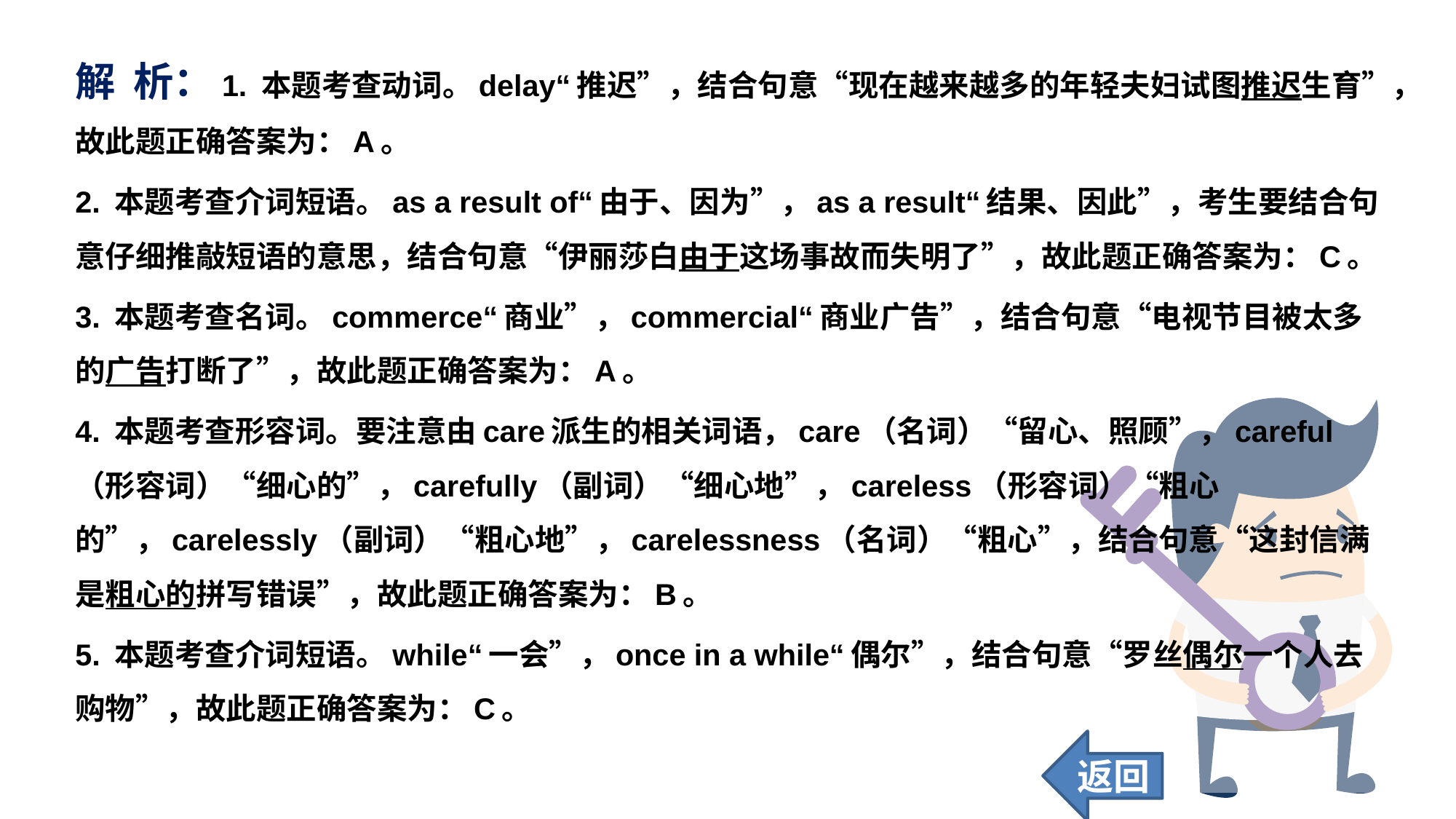

解  析：1. 本题考查动词。delay“推迟”，结合句意“现在越来越多的年轻夫妇试图推迟生育”，故此题正确答案为：A。
2. 本题考查介词短语。as a result of“由于、因为”，as a result“结果、因此”，考生要结合句意仔细推敲短语的意思，结合句意“伊丽莎白由于这场事故而失明了”，故此题正确答案为：C。
3. 本题考查名词。commerce“商业”，commercial“商业广告”，结合句意“电视节目被太多的广告打断了”，故此题正确答案为：A。
4. 本题考查形容词。要注意由care派生的相关词语，care（名词）“留心、照顾”，careful（形容词）“细心的”，carefully（副词）“细心地”，careless（形容词）“粗心的”，carelessly（副词）“粗心地”，carelessness（名词）“粗心”，结合句意“这封信满是粗心的拼写错误”，故此题正确答案为：B。
5. 本题考查介词短语。while“一会”，once in a while“偶尔”，结合句意“罗丝偶尔一个人去购物”，故此题正确答案为：C。

返回
40